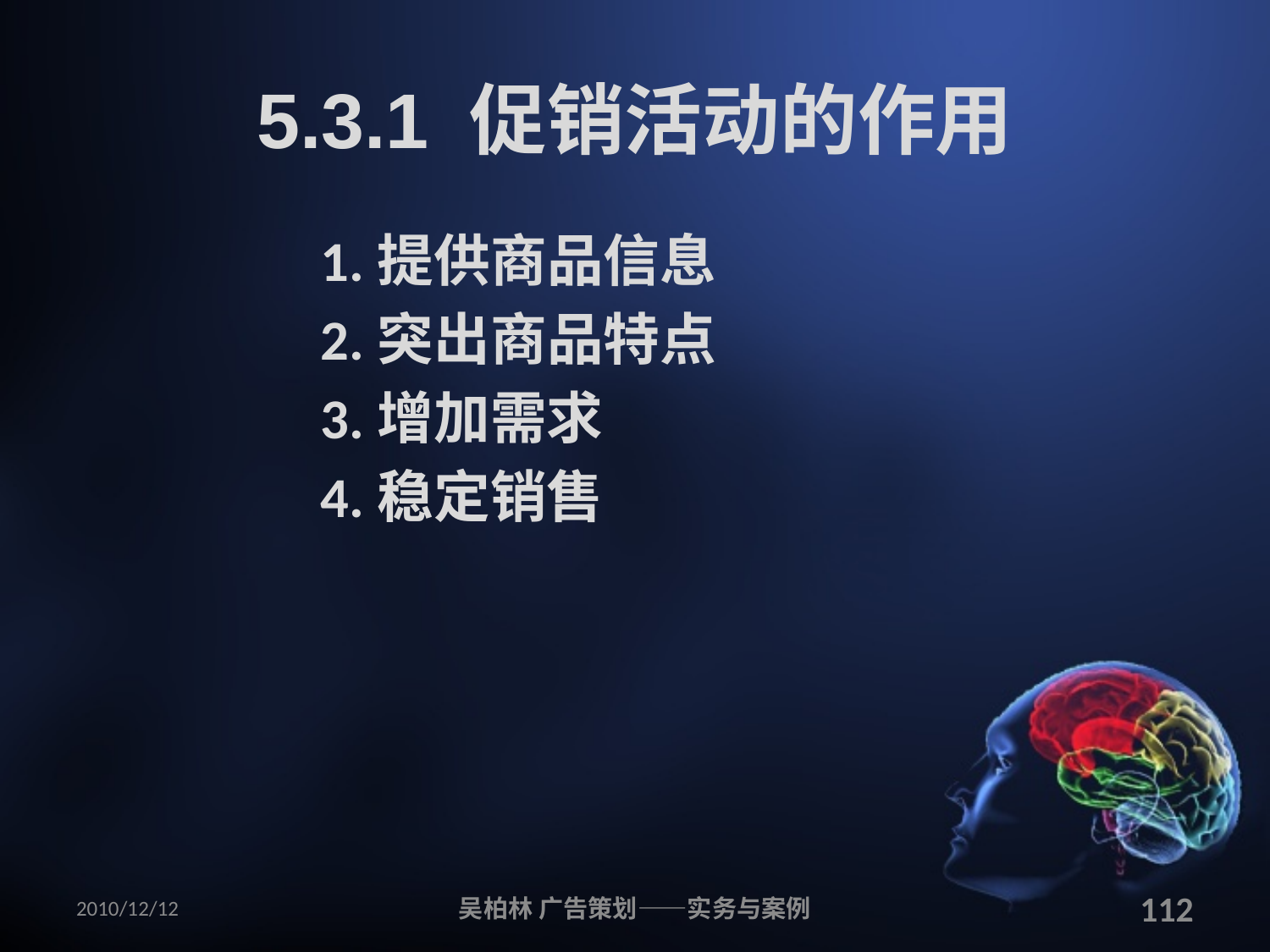

# 5.3.1 促销活动的作用
1.提供商品信息
2.突出商品特点
3.增加需求
4.稳定销售
2010/12/12
吴柏林 广告策划——实务与案例
112